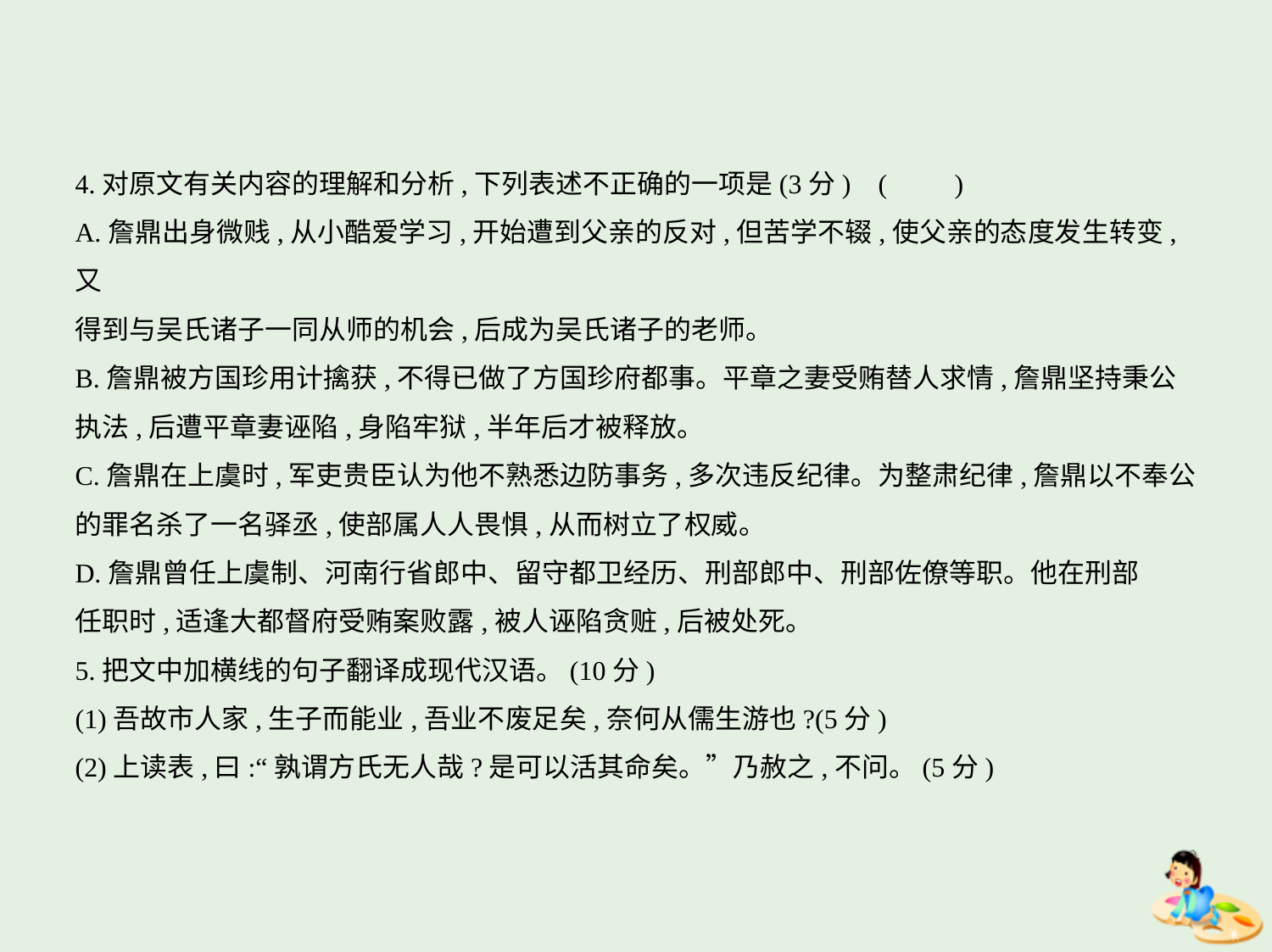

4.对原文有关内容的理解和分析,下列表述不正确的一项是(3分) (　　)
A.詹鼎出身微贱,从小酷爱学习,开始遭到父亲的反对,但苦学不辍,使父亲的态度发生转变,又
得到与吴氏诸子一同从师的机会,后成为吴氏诸子的老师。
B.詹鼎被方国珍用计擒获,不得已做了方国珍府都事。平章之妻受贿替人求情,詹鼎坚持秉公
执法,后遭平章妻诬陷,身陷牢狱,半年后才被释放。
C.詹鼎在上虞时,军吏贵臣认为他不熟悉边防事务,多次违反纪律。为整肃纪律,詹鼎以不奉公
的罪名杀了一名驿丞,使部属人人畏惧,从而树立了权威。
D.詹鼎曾任上虞制、河南行省郎中、留守都卫经历、刑部郎中、刑部佐僚等职。他在刑部
任职时,适逢大都督府受贿案败露,被人诬陷贪赃,后被处死。
5.把文中加横线的句子翻译成现代汉语。(10分)
(1)吾故市人家,生子而能业,吾业不废足矣,奈何从儒生游也?(5分)
(2)上读表,曰:“孰谓方氏无人哉?是可以活其命矣。”乃赦之,不问。(5分)